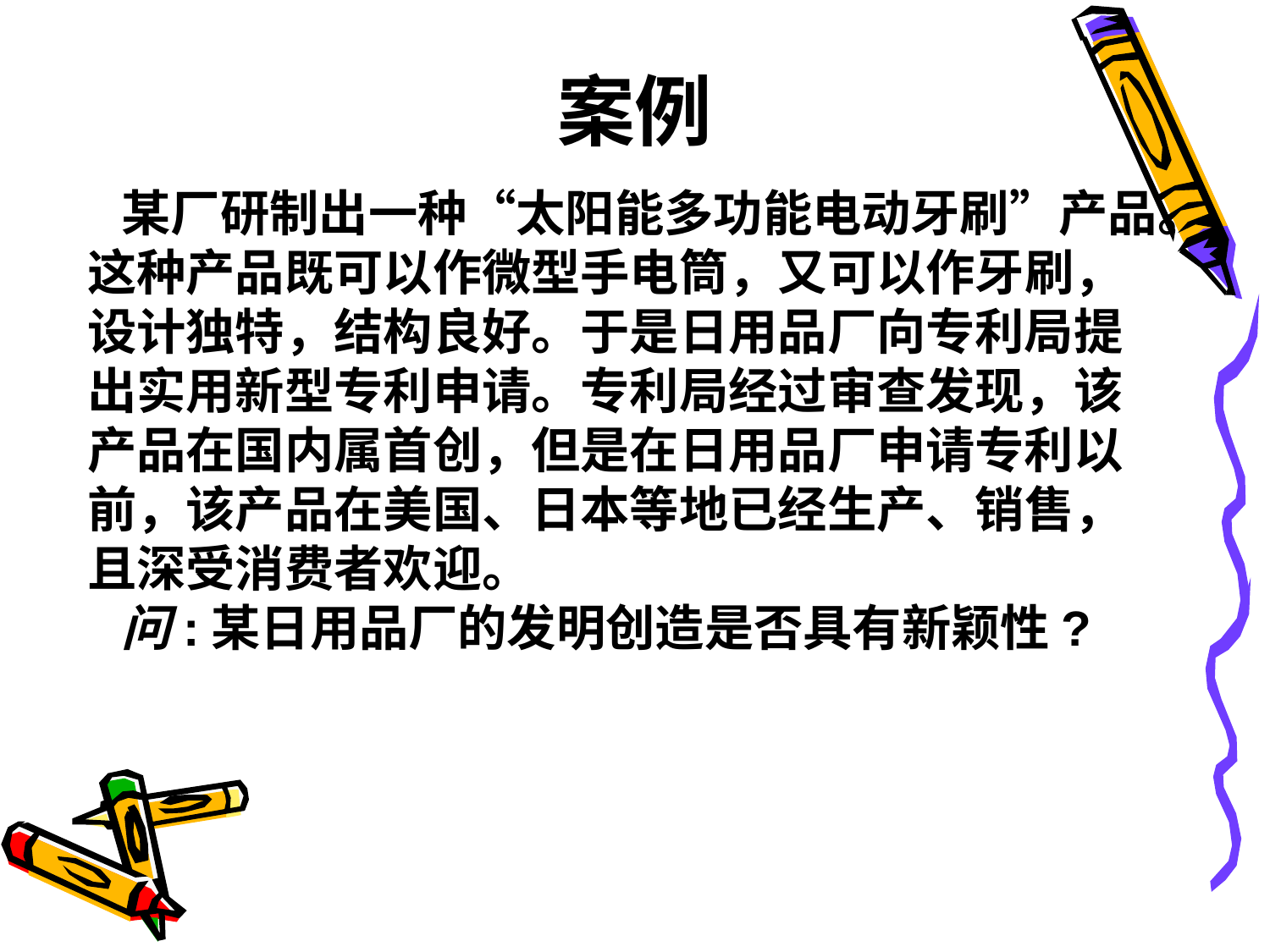

案例
  某厂研制出一种“太阳能多功能电动牙刷”产品。这种产品既可以作微型手电筒，又可以作牙刷，设计独特，结构良好。于是日用品厂向专利局提出实用新型专利申请。专利局经过审查发现，该产品在国内属首创，但是在日用品厂申请专利以前，该产品在美国、日本等地已经生产、销售，且深受消费者欢迎。
  问:某日用品厂的发明创造是否具有新颖性?